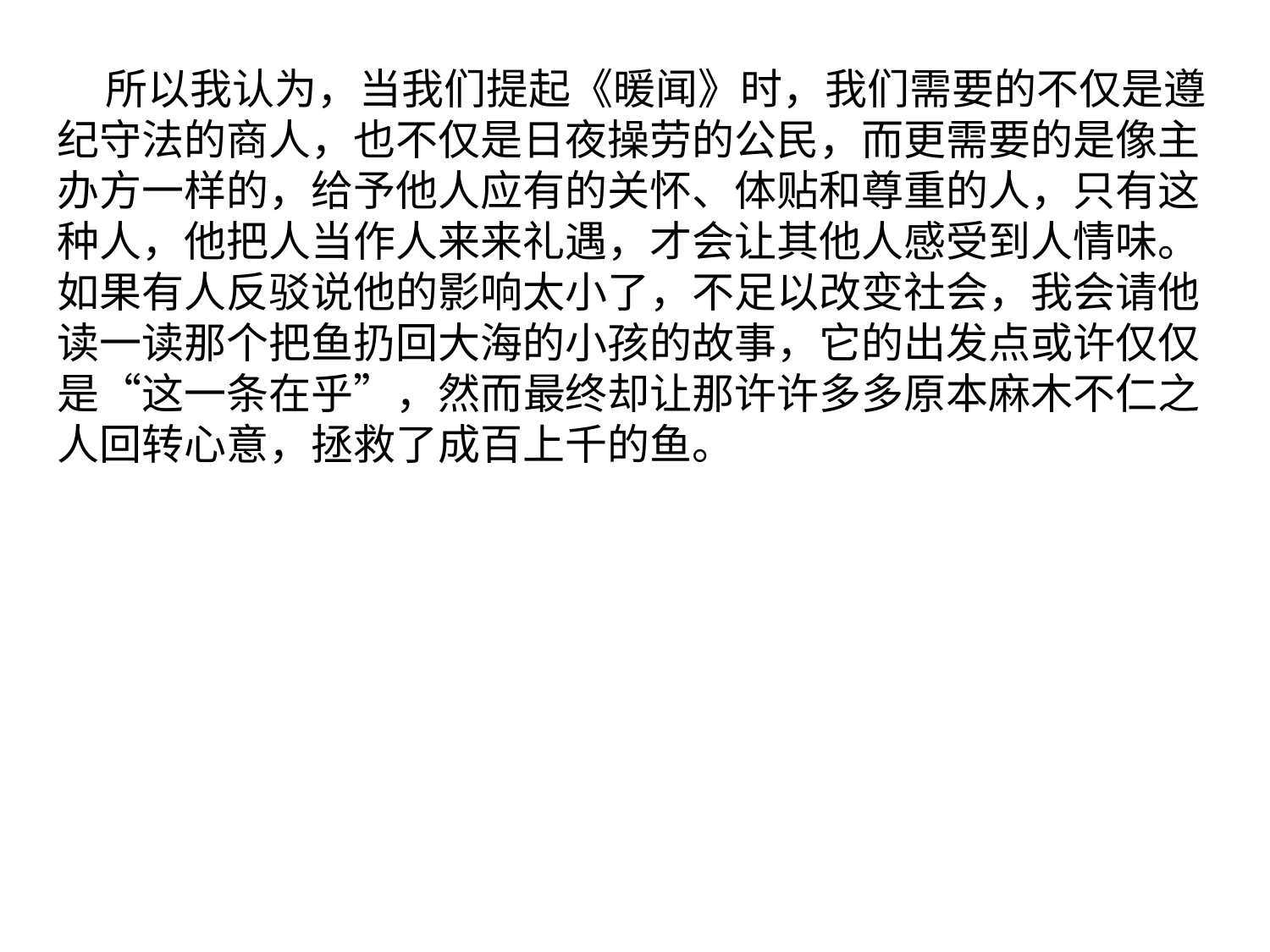

所以我认为，当我们提起《暖闻》时，我们需要的不仅是遵纪守法的商人，也不仅是日夜操劳的公民，而更需要的是像主办方一样的，给予他人应有的关怀、体贴和尊重的人，只有这种人，他把人当作人来来礼遇，才会让其他人感受到人情味。如果有人反驳说他的影响太小了，不足以改变社会，我会请他读一读那个把鱼扔回大海的小孩的故事，它的出发点或许仅仅是“这一条在乎”，然而最终却让那许许多多原本麻木不仁之人回转心意，拯救了成百上千的鱼。